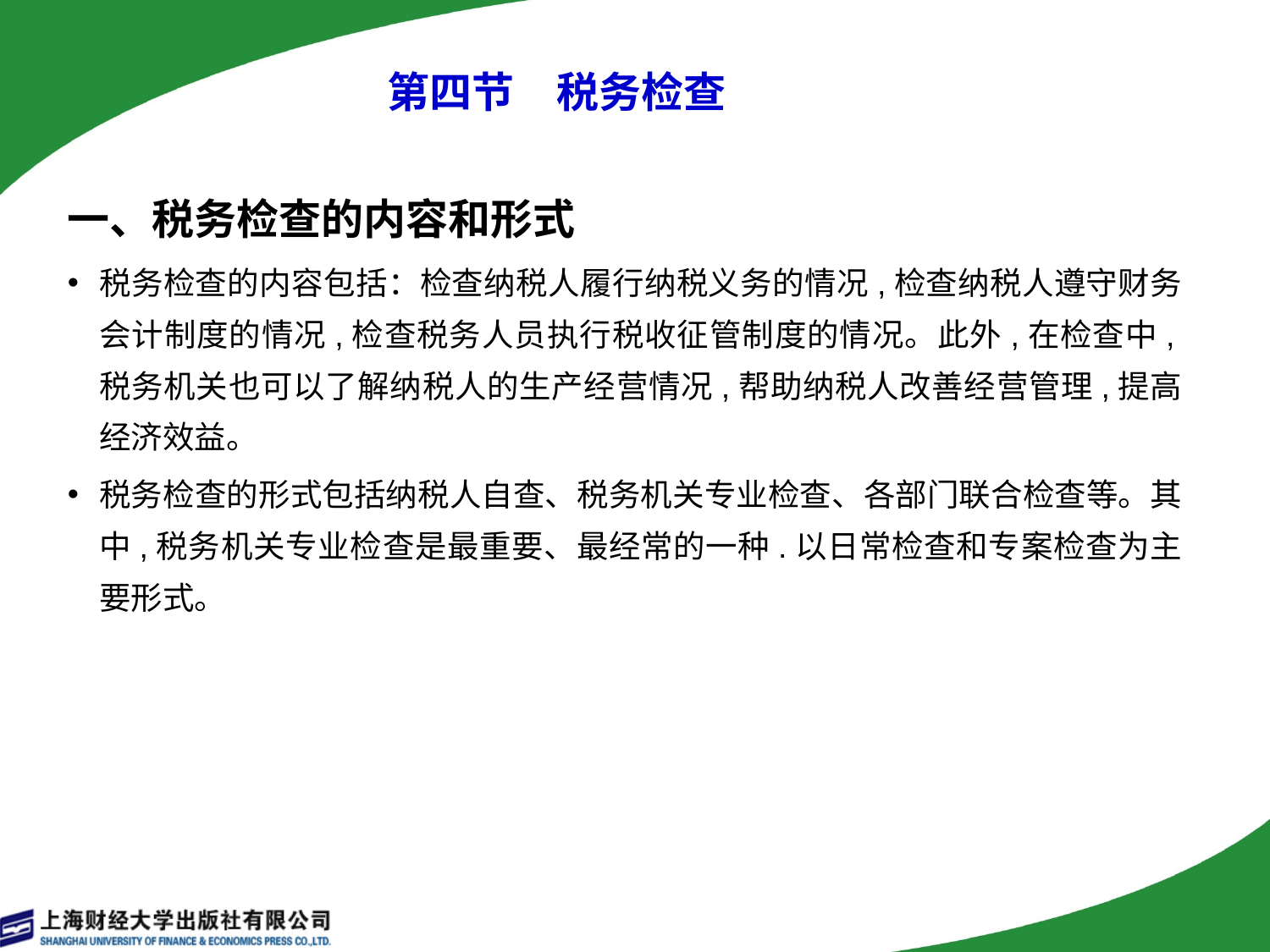

# 第四节　税务检查
一、税务检查的内容和形式
税务检查的内容包括：检查纳税人履行纳税义务的情况,检查纳税人遵守财务会计制度的情况,检查税务人员执行税收征管制度的情况。此外,在检查中,税务机关也可以了解纳税人的生产经营情况,帮助纳税人改善经营管理,提高经济效益。
税务检查的形式包括纳税人自查、税务机关专业检查、各部门联合检查等。其中,税务机关专业检查是最重要、最经常的一种.以日常检查和专案检查为主要形式。